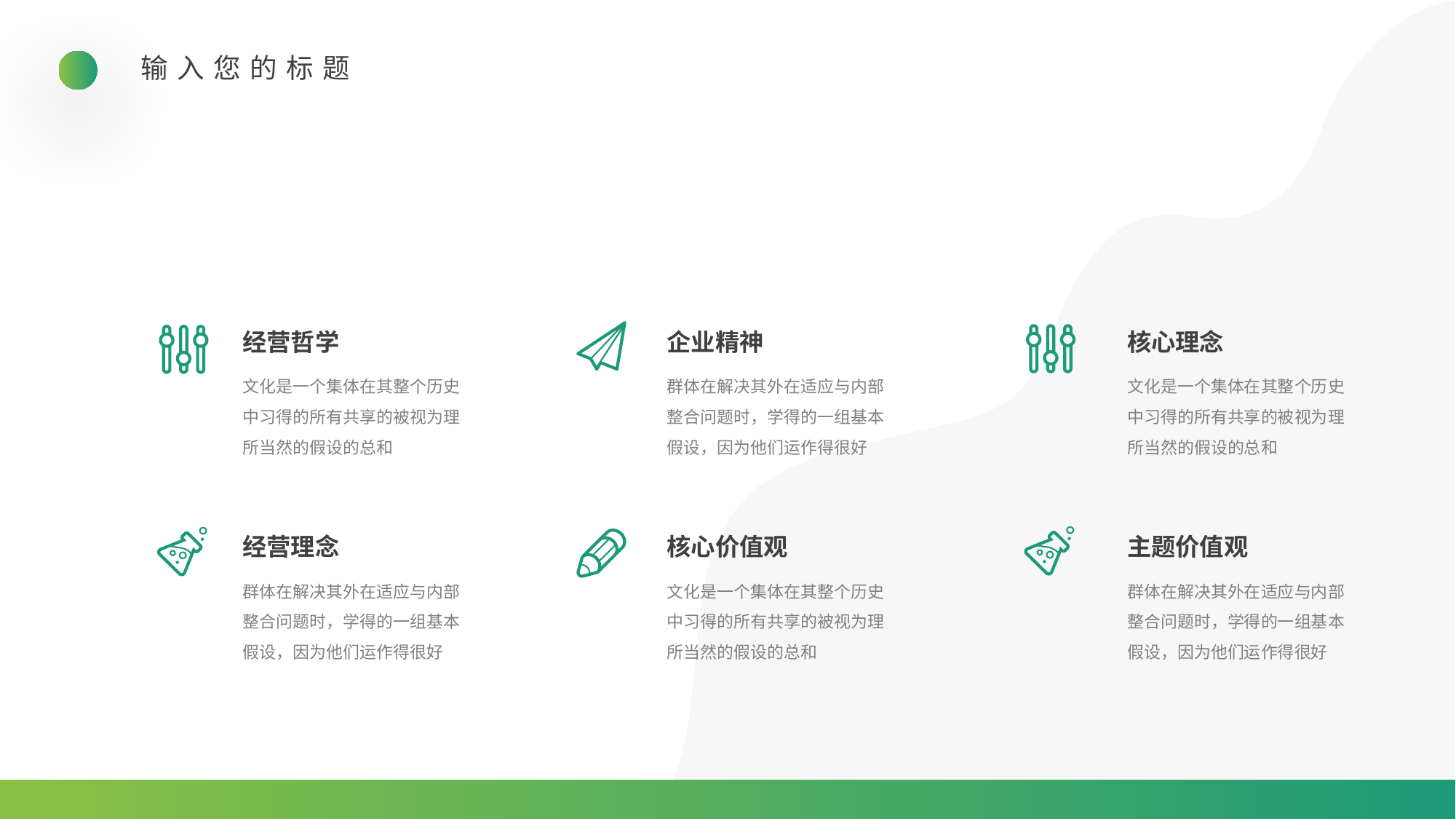

输入您的标题

经营哲学

企业精神
核心理念

文化是一个集体在其整个历史中习得的所有共享的被视为理所当然的假设的总和
群体在解决其外在适应与内部整合问题时，学得的一组基本假设，因为他们运作得很好
文化是一个集体在其整个历史中习得的所有共享的被视为理所当然的假设的总和
经营理念
核心价值观
主题价值观

群体在解决其外在适应与内部整合问题时，学得的一组基本假设，因为他们运作得很好
文化是一个集体在其整个历史中习得的所有共享的被视为理所当然的假设的总和
群体在解决其外在适应与内部整合问题时，学得的一组基本假设，因为他们运作得很好